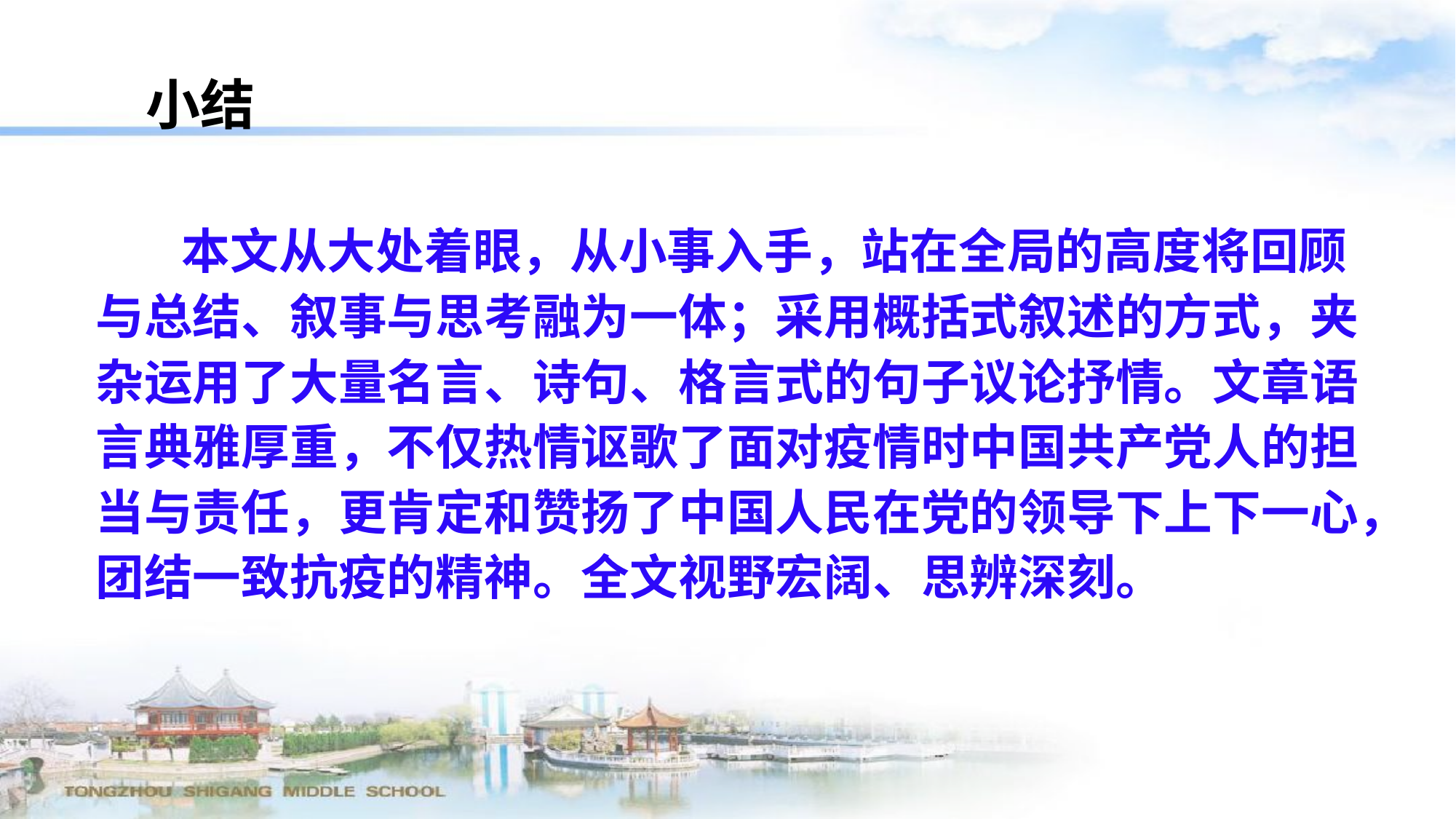

小结
本文从大处着眼，从小事入手，站在全局的高度将回顾与总结、叙事与思考融为一体；采用概括式叙述的方式，夹杂运用了大量名言、诗句、格言式的句子议论抒情。文章语言典雅厚重，不仅热情讴歌了面对疫情时中国共产党人的担当与责任，更肯定和赞扬了中国人民在党的领导下上下一心，团结一致抗疫的精神。全文视野宏阔、思辨深刻。